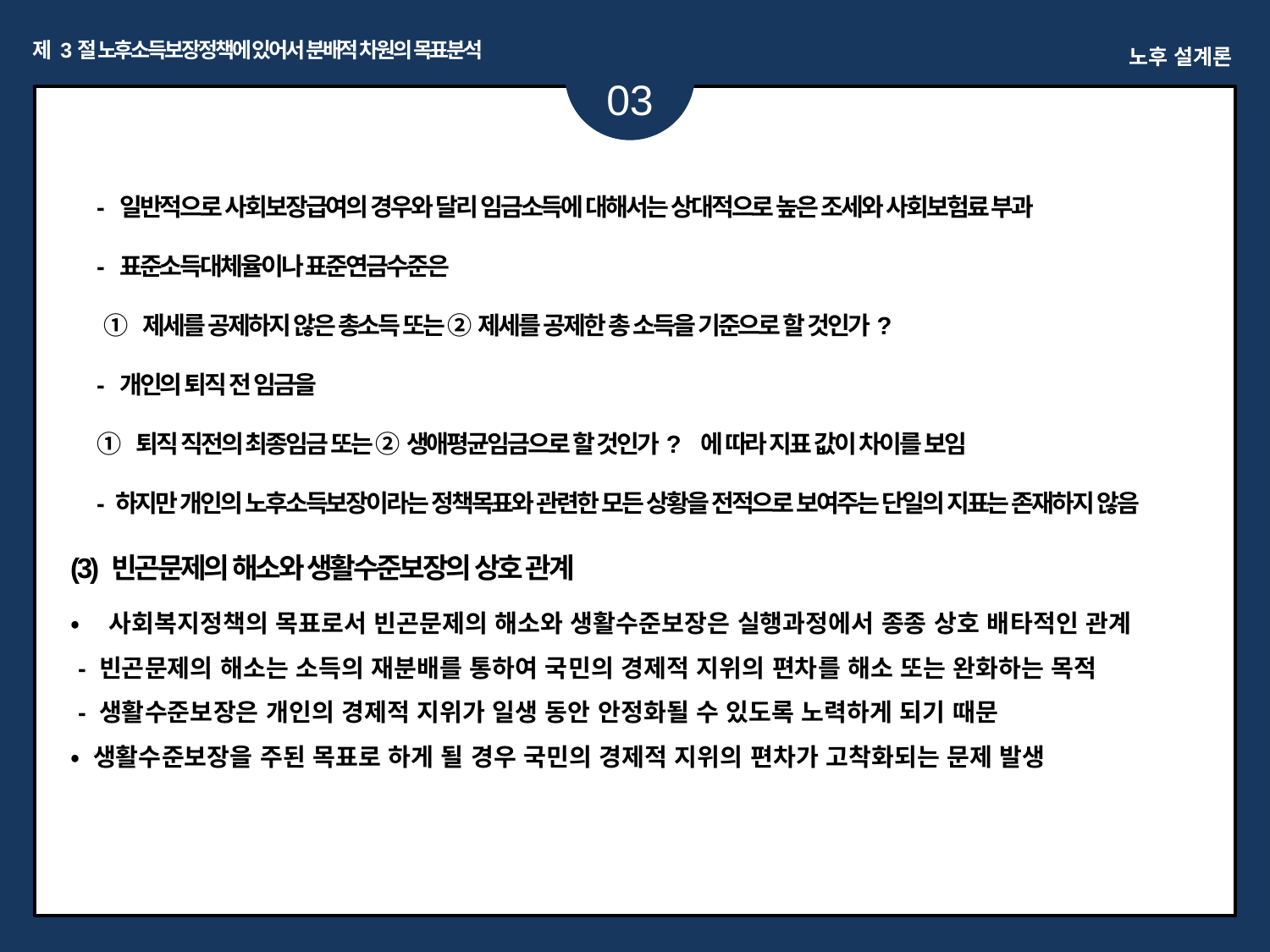

제 3절 노후소득보장정책에 있어서 분배적 차원의 목표분석
노후 설계론
03
ㅏㅏ
-  일반적으로 사회보장급여의 경우와 달리 임금소득에 대해서는 상대적으로 높은 조세와 사회보험료 부과
-  표준소득대체율이나 표준연금수준은
 ①  제세를 공제하지 않은 총소득 또는 ②  제세를 공제한 총 소득을 기준으로 할 것인가?
-  개인의 퇴직 전 임금을
①  퇴직 직전의 최종임금 또는 ②  생애평균임금으로 할 것인가?   에 따라 지표 값이 차이를 보임
- 하지만 개인의 노후소득보장이라는 정책목표와 관련한 모든 상황을 전적으로 보여주는 단일의 지표는 존재하지 않음
(3) 빈곤문제의 해소와 생활수준보장의 상호 관계
• 사회복지정책의 목표로서 빈곤문제의 해소와 생활수준보장은 실행과정에서 종종 상호 배타적인 관계
 - 빈곤문제의 해소는 소득의 재분배를 통하여 국민의 경제적 지위의 편차를 해소 또는 완화하는 목적
 - 생활수준보장은 개인의 경제적 지위가 일생 동안 안정화될 수 있도록 노력하게 되기 때문
• 생활수준보장을 주된 목표로 하게 될 경우 국민의 경제적 지위의 편차가 고착화되는 문제 발생